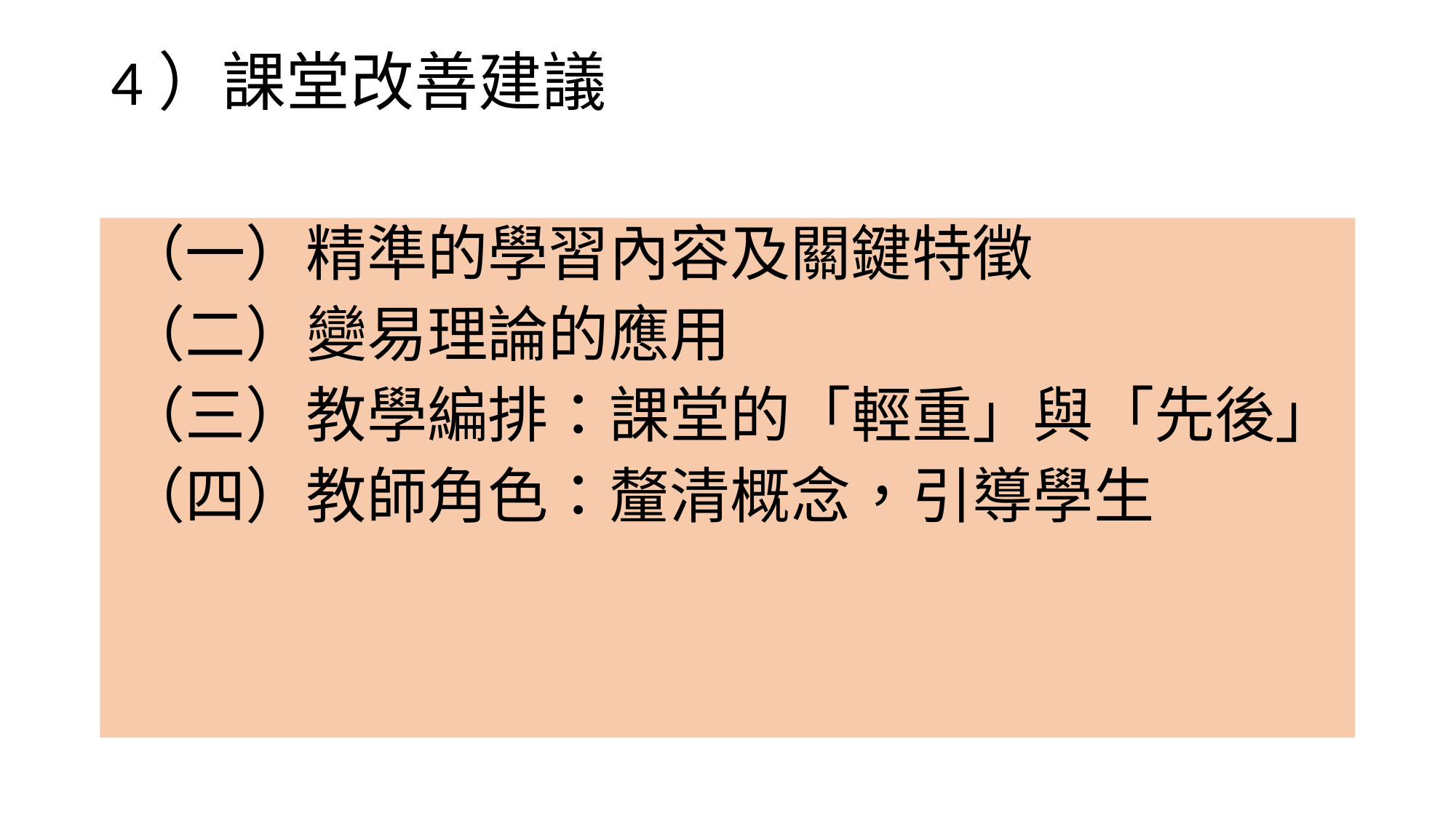

# 4）課堂改善建議
（一）精準的學習內容及關鍵特徵
（二）變易理論的應用
（三）教學編排：課堂的「輕重」與「先後」
（四）教師角色：釐清概念，引導學生